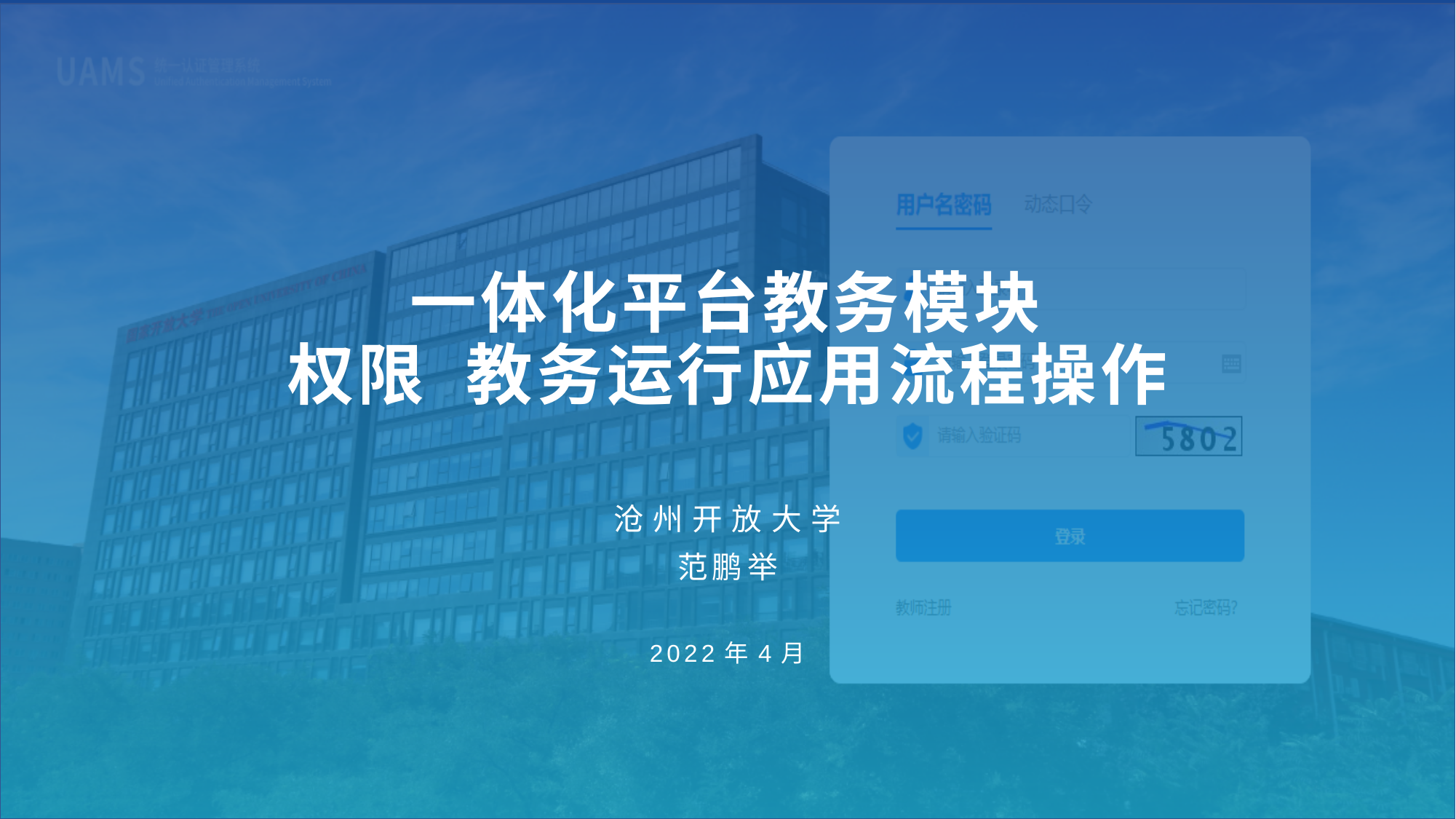

# 一体化平台教务模块 权限  教务运行应用流程操作
沧州开放大学
范鹏举

2022年4月